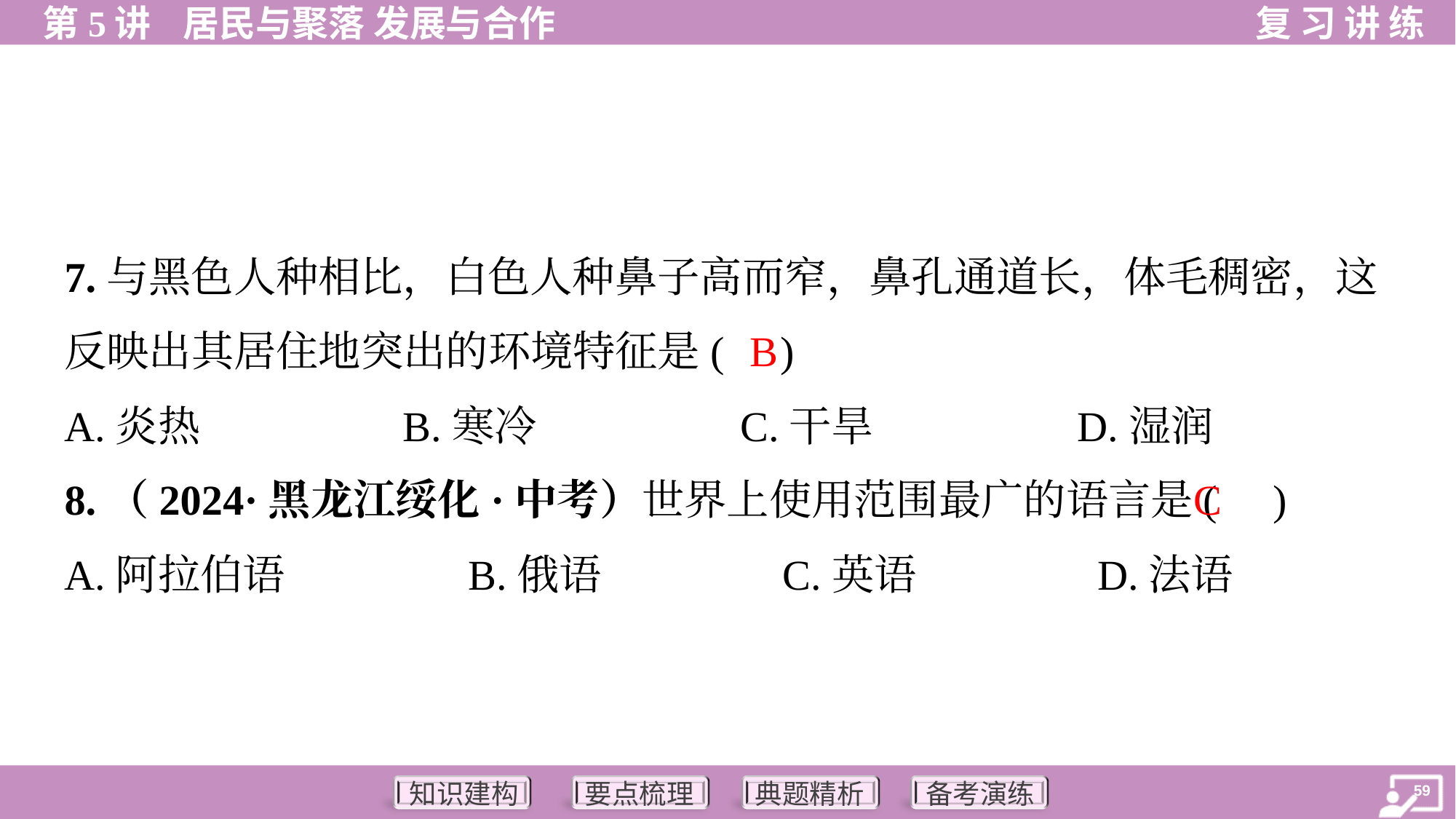

7.与黑色人种相比，白色人种鼻子高而窄，鼻孔通道长，体毛稠密，这
反映出其居住地突出的环境特征是(     )
B
A.炎热	B.寒冷	C.干旱	D.湿润
C
8.（2024·黑龙江绥化·中考）世界上使用范围最广的语言是(     )
A.阿拉伯语	B.俄语	C.英语	D.法语